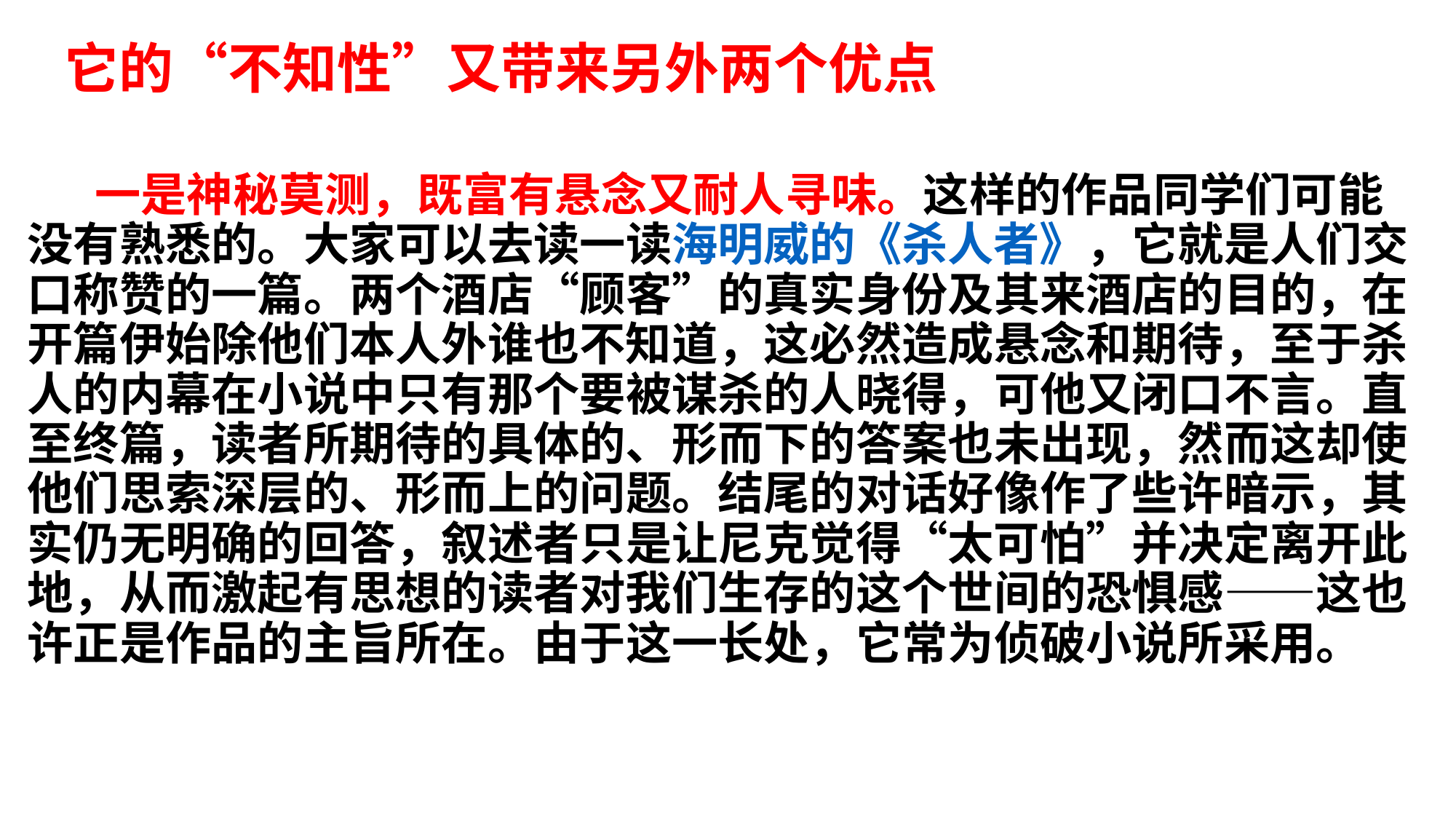

# 它的“不知性”又带来另外两个优点
        一是神秘莫测，既富有悬念又耐人寻味。这样的作品同学们可能没有熟悉的。大家可以去读一读海明威的《杀人者》，它就是人们交口称赞的一篇。两个酒店“顾客”的真实身份及其来酒店的目的，在开篇伊始除他们本人外谁也不知道，这必然造成悬念和期待，至于杀人的内幕在小说中只有那个要被谋杀的人晓得，可他又闭口不言。直至终篇，读者所期待的具体的、形而下的答案也未出现，然而这却使他们思索深层的、形而上的问题。结尾的对话好像作了些许暗示，其实仍无明确的回答，叙述者只是让尼克觉得“太可怕”并决定离开此地，从而激起有思想的读者对我们生存的这个世间的恐惧感——这也许正是作品的主旨所在。由于这一长处，它常为侦破小说所采用。